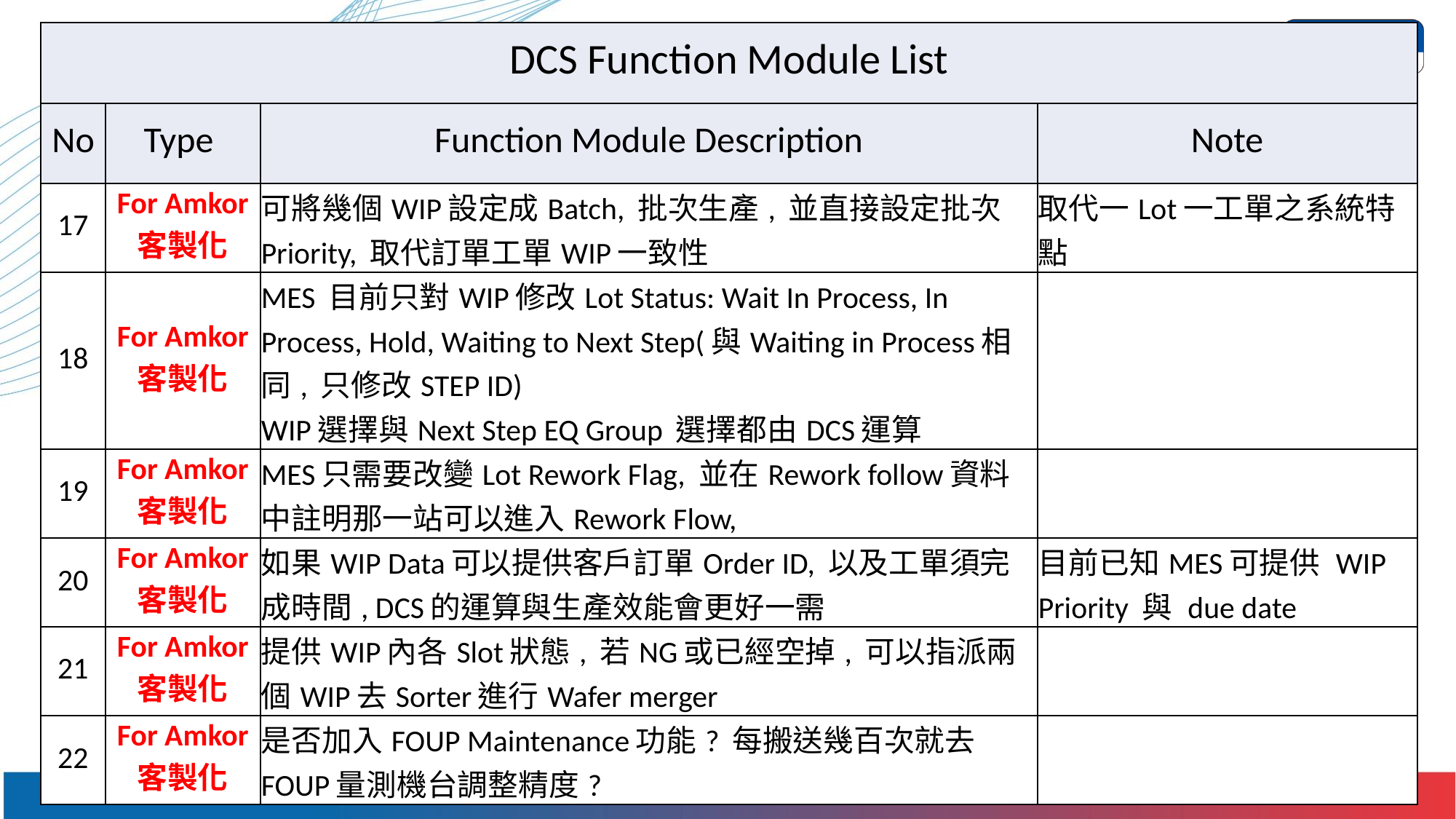

| DCS Function Module List |  |  |  |
| --- | --- | --- | --- |
| No | Type | Function Module Description | Note |
| 17 | For Amkor 客製化 | 可將幾個WIP設定成Batch, 批次生產, 並直接設定批次Priority, 取代訂單工單WIP一致性 | 取代一Lot一工單之系統特點 |
| 18 | For Amkor 客製化 | MES 目前只對WIP修改Lot Status: Wait In Process, In Process, Hold, Waiting to Next Step(與Waiting in Process相同, 只修改STEP ID) WIP選擇與Next Step EQ Group 選擇都由DCS運算 |  |
| 19 | For Amkor 客製化 | MES只需要改變Lot Rework Flag, 並在Rework follow資料中註明那一站可以進入Rework Flow, |  |
| 20 | For Amkor 客製化 | 如果WIP Data可以提供客戶訂單Order ID, 以及工單須完成時間, DCS的運算與生產效能會更好一需 | 目前已知MES可提供 WIP Priority 與 due date |
| 21 | For Amkor 客製化 | 提供WIP內各Slot狀態, 若NG或已經空掉, 可以指派兩個WIP去Sorter進行Wafer merger |  |
| 22 | For Amkor 客製化 | 是否加入FOUP Maintenance功能? 每搬送幾百次就去FOUP量測機台調整精度? |  |